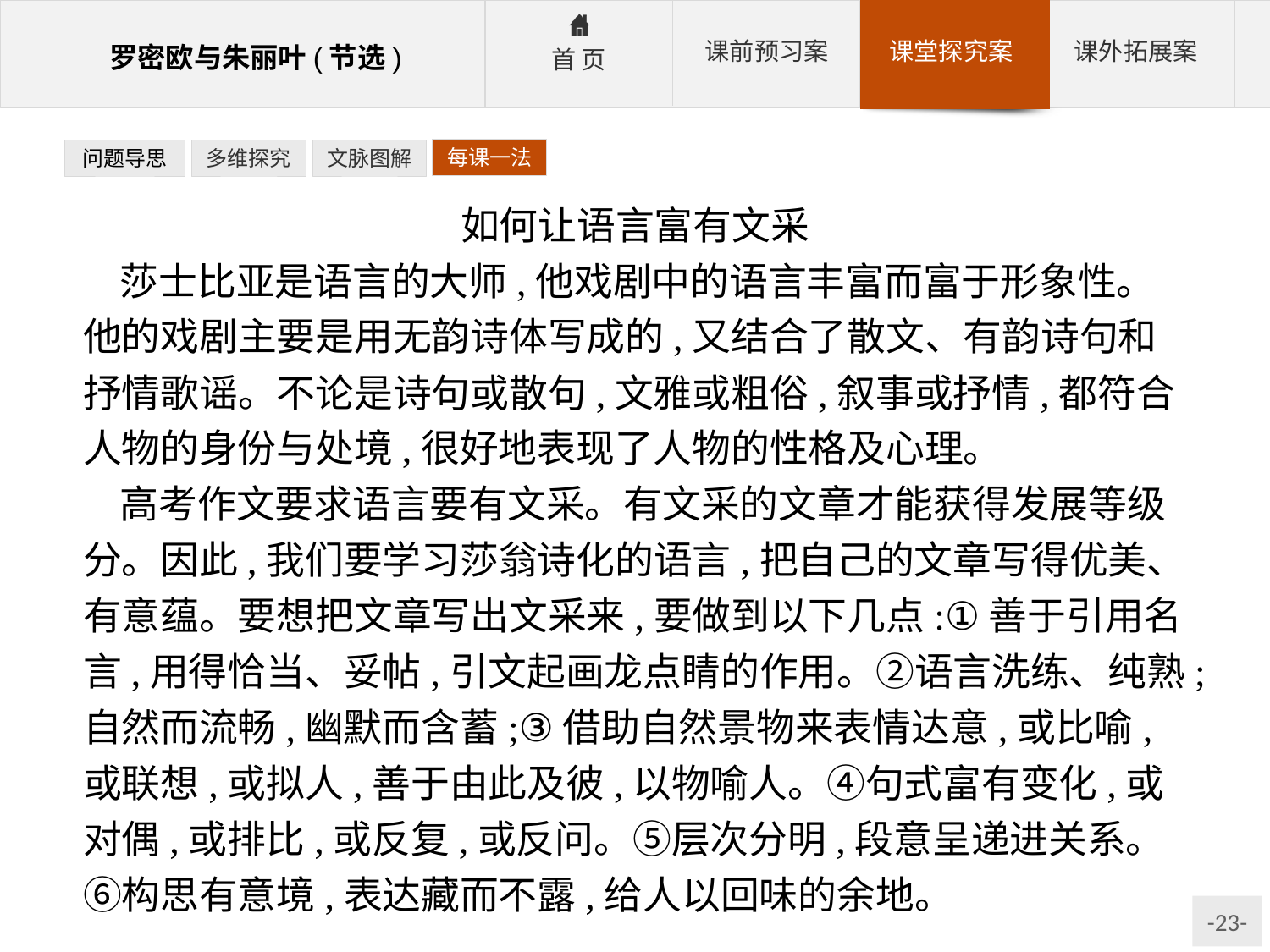

每课一法
问题导思
多维探究
文脉图解
如何让语言富有文采
莎士比亚是语言的大师,他戏剧中的语言丰富而富于形象性。他的戏剧主要是用无韵诗体写成的,又结合了散文、有韵诗句和抒情歌谣。不论是诗句或散句,文雅或粗俗,叙事或抒情,都符合人物的身份与处境,很好地表现了人物的性格及心理。
高考作文要求语言要有文采。有文采的文章才能获得发展等级分。因此,我们要学习莎翁诗化的语言,把自己的文章写得优美、有意蕴。要想把文章写出文采来,要做到以下几点:①善于引用名言,用得恰当、妥帖,引文起画龙点睛的作用。②语言洗练、纯熟;自然而流畅,幽默而含蓄;③借助自然景物来表情达意,或比喻,或联想,或拟人,善于由此及彼,以物喻人。④句式富有变化,或对偶,或排比,或反复,或反问。⑤层次分明,段意呈递进关系。⑥构思有意境,表达藏而不露,给人以回味的余地。